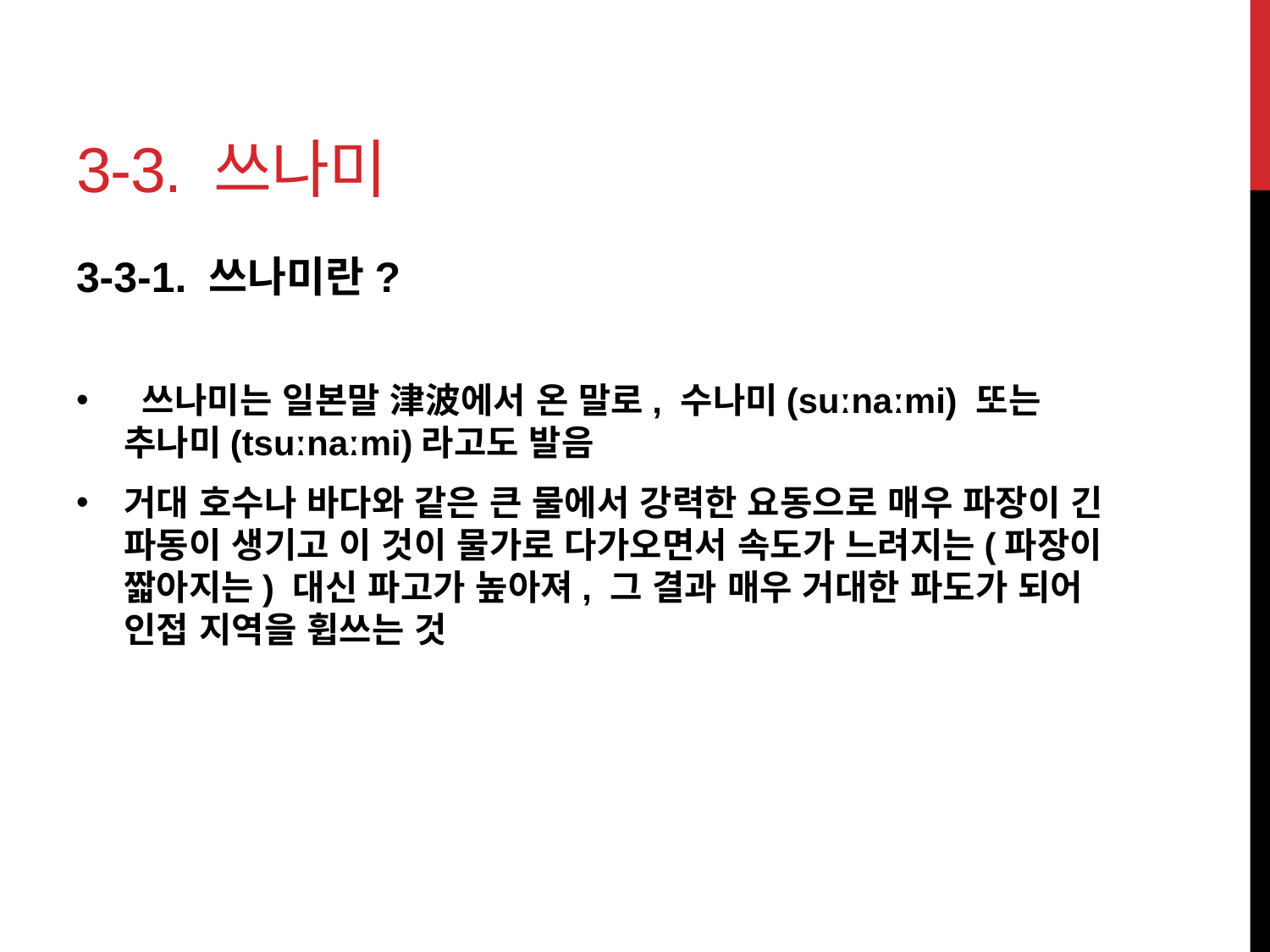

# 3-3. 쓰나미
3-3-1. 쓰나미란?

 쓰나미는 일본말 津波에서 온 말로, 수나미(suːnaːmi) 또는 추나미(tsuːnaːmi)라고도 발음
거대 호수나 바다와 같은 큰 물에서 강력한 요동으로 매우 파장이 긴 파동이 생기고 이 것이 물가로 다가오면서 속도가 느려지는(파장이 짧아지는) 대신 파고가 높아져, 그 결과 매우 거대한 파도가 되어 인접 지역을 휩쓰는 것